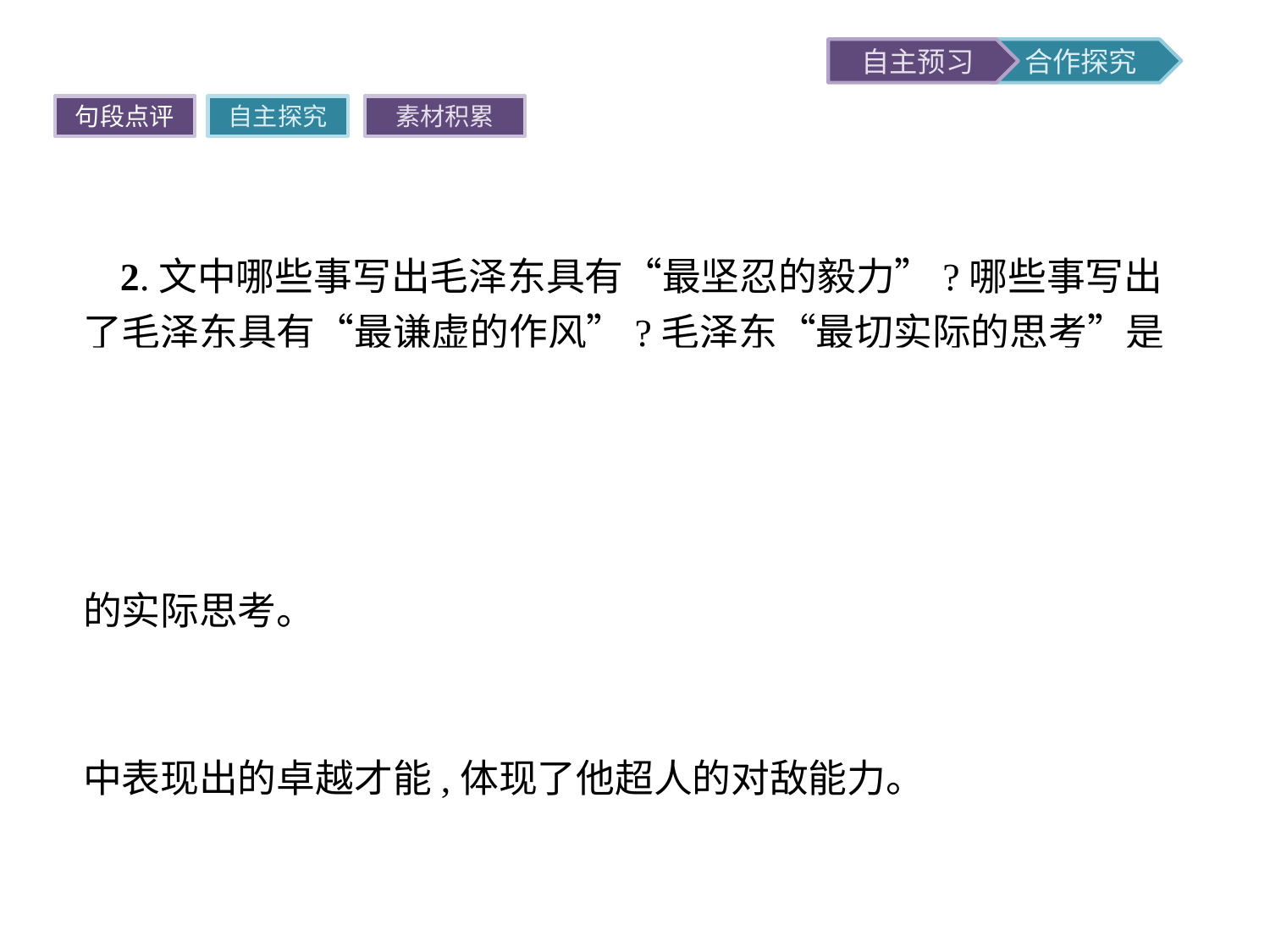

句段点评
自主探究
素材积累
2.文中哪些事写出毛泽东具有“最坚忍的毅力”?哪些事写出了毛泽东具有“最谦虚的作风”?毛泽东“最切实际的思考”是什么?
提示在弹火纷飞中仍然坚持读书写作展现了毛泽东最坚忍的毅力;毛泽东主动向比自己小的艾思奇请教,展现了他谨慎谦虚的品质;毛泽东根据中国现实情况带领人民转战延安,展现了他对现实的实际思考。
3.在《这思考的窑洞》中,作者把毛泽东比作武林高手合适吗?
提示合适。作者用这一比喻形象地写出了毛泽东在和敌人斗争中表现出的卓越才能,体现了他超人的对敌能力。